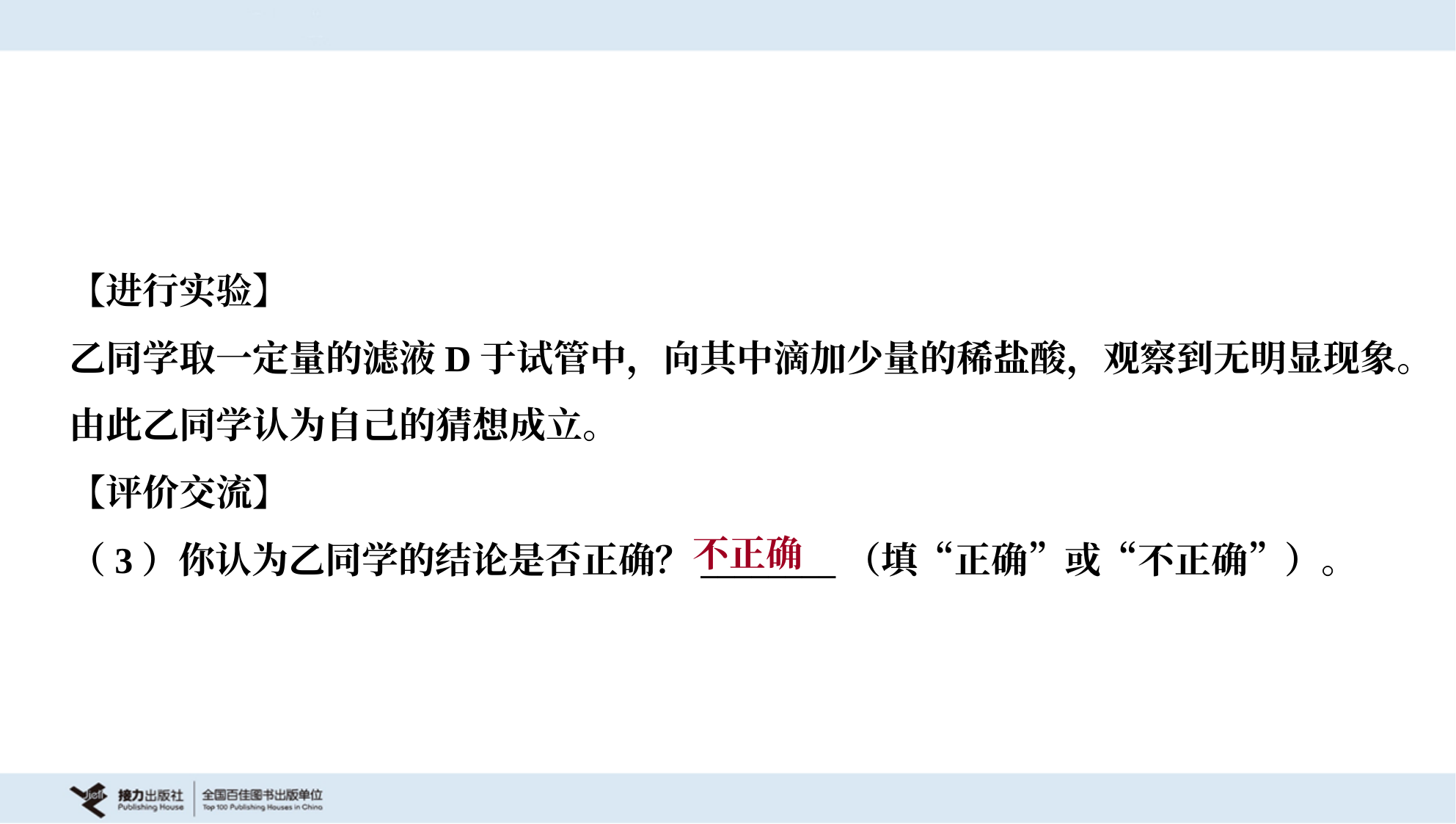

【进行实验】
乙同学取一定量的滤液D于试管中，向其中滴加少量的稀盐酸，观察到无明显现象。
由此乙同学认为自己的猜想成立。
【评价交流】
（3）你认为乙同学的结论是否正确？________（填“正确”或“不正确”）。
不正确